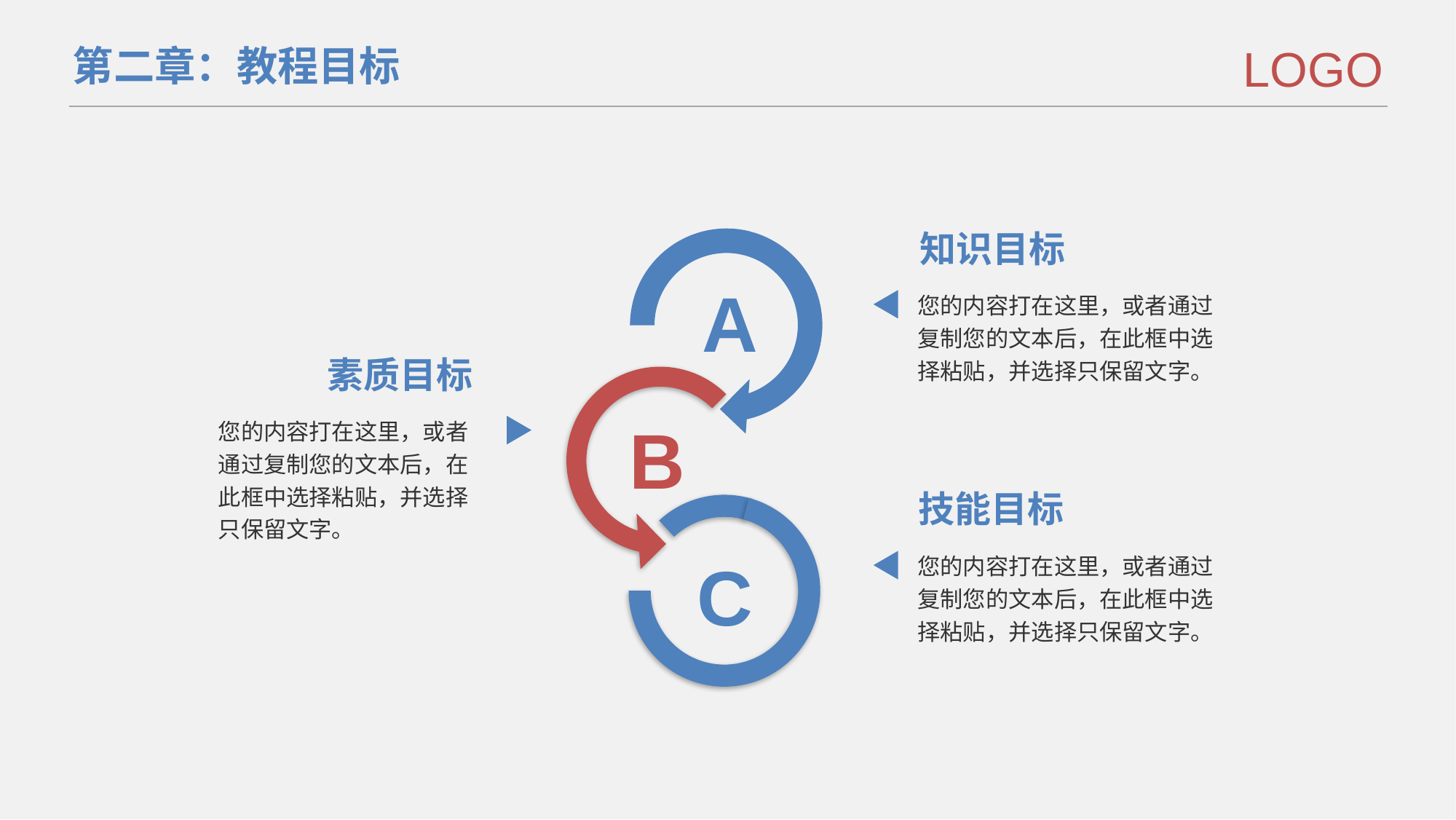

LOGO
第二章：教程目标
知识目标

A
您的内容打在这里，或者通过复制您的文本后，在此框中选择粘贴，并选择只保留文字。

素质目标

您的内容打在这里，或者通过复制您的文本后，在此框中选择粘贴，并选择只保留文字。
B

技能目标

您的内容打在这里，或者通过复制您的文本后，在此框中选择粘贴，并选择只保留文字。
C